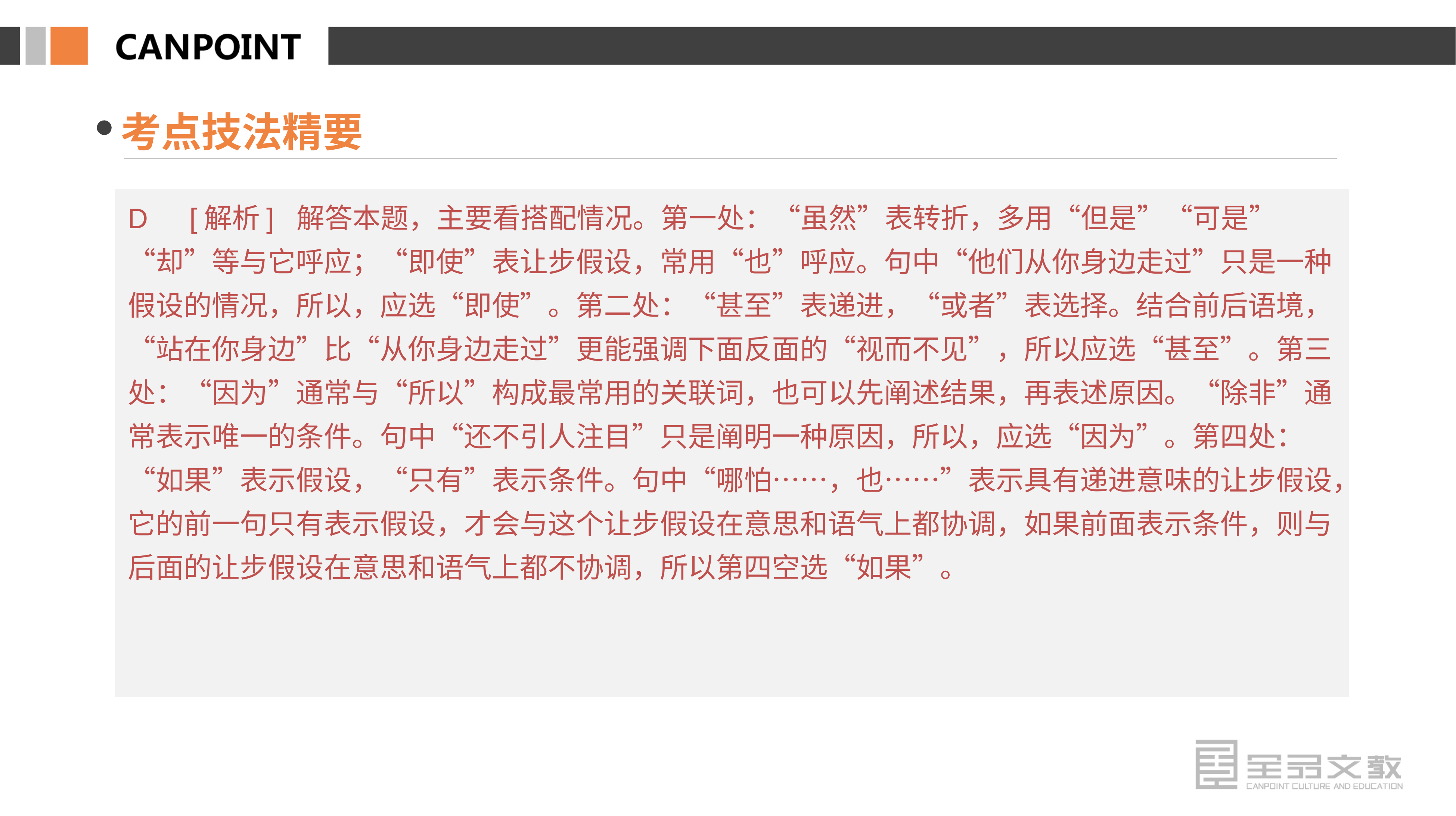

考点技法精要

D　[解析]  解答本题，主要看搭配情况。第一处：“虽然”表转折，多用“但是”“可是”“却”等与它呼应；“即使”表让步假设，常用“也”呼应。句中“他们从你身边走过”只是一种假设的情况，所以，应选“即使”。第二处：“甚至”表递进，“或者”表选择。结合前后语境，“站在你身边”比“从你身边走过”更能强调下面反面的“视而不见”，所以应选“甚至”。第三处：“因为”通常与“所以”构成最常用的关联词，也可以先阐述结果，再表述原因。“除非”通常表示唯一的条件。句中“还不引人注目”只是阐明一种原因，所以，应选“因为”。第四处：“如果”表示假设，“只有”表示条件。句中“哪怕……，也……”表示具有递进意味的让步假设，它的前一句只有表示假设，才会与这个让步假设在意思和语气上都协调，如果前面表示条件，则与后面的让步假设在意思和语气上都不协调，所以第四空选“如果”。